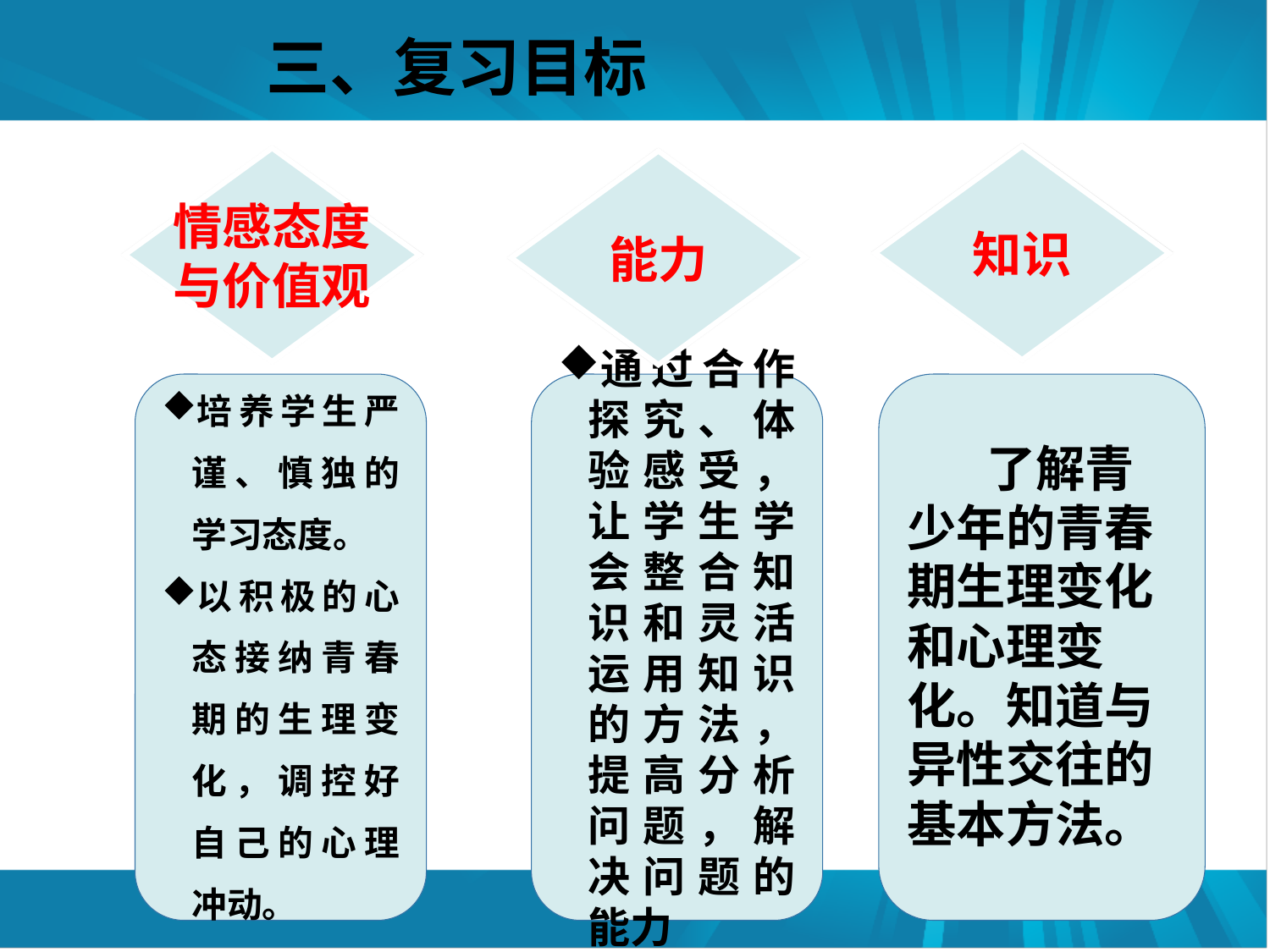

三、复习目标
知识
情感态度
与价值观
能力
培养学生严谨、慎独的学习态度。
以积极的心态接纳青春期的生理变化，调控好自己的心理冲动。
通过合作探究、体验感受，让学生学会整合知识和灵活运用知识的方法，提高分析问题，解决问题的能力

      了解青少年的青春期生理变化和心理变化。知道与异性交往的基本方法。